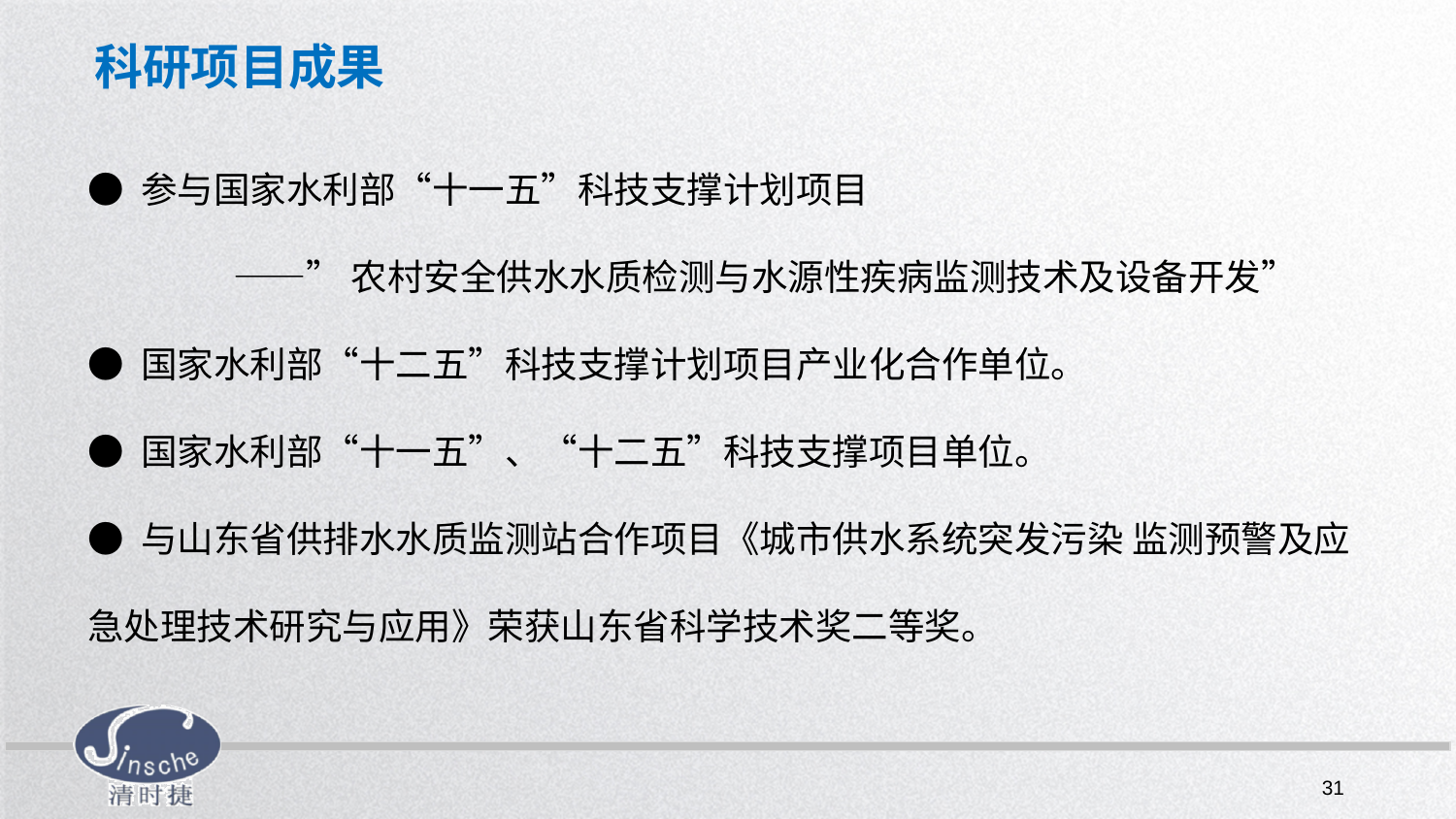

科研项目成果
● 参与国家水利部“十一五”科技支撑计划项目
	——”农村安全供水水质检测与水源性疾病监测技术及设备开发”
● 国家水利部“十二五”科技支撑计划项目产业化合作单位。
● 国家水利部“十一五”、“十二五”科技支撑项目单位。
● 与山东省供排水水质监测站合作项目《城市供水系统突发污染 监测预警及应急处理技术研究与应用》荣获山东省科学技术奖二等奖。